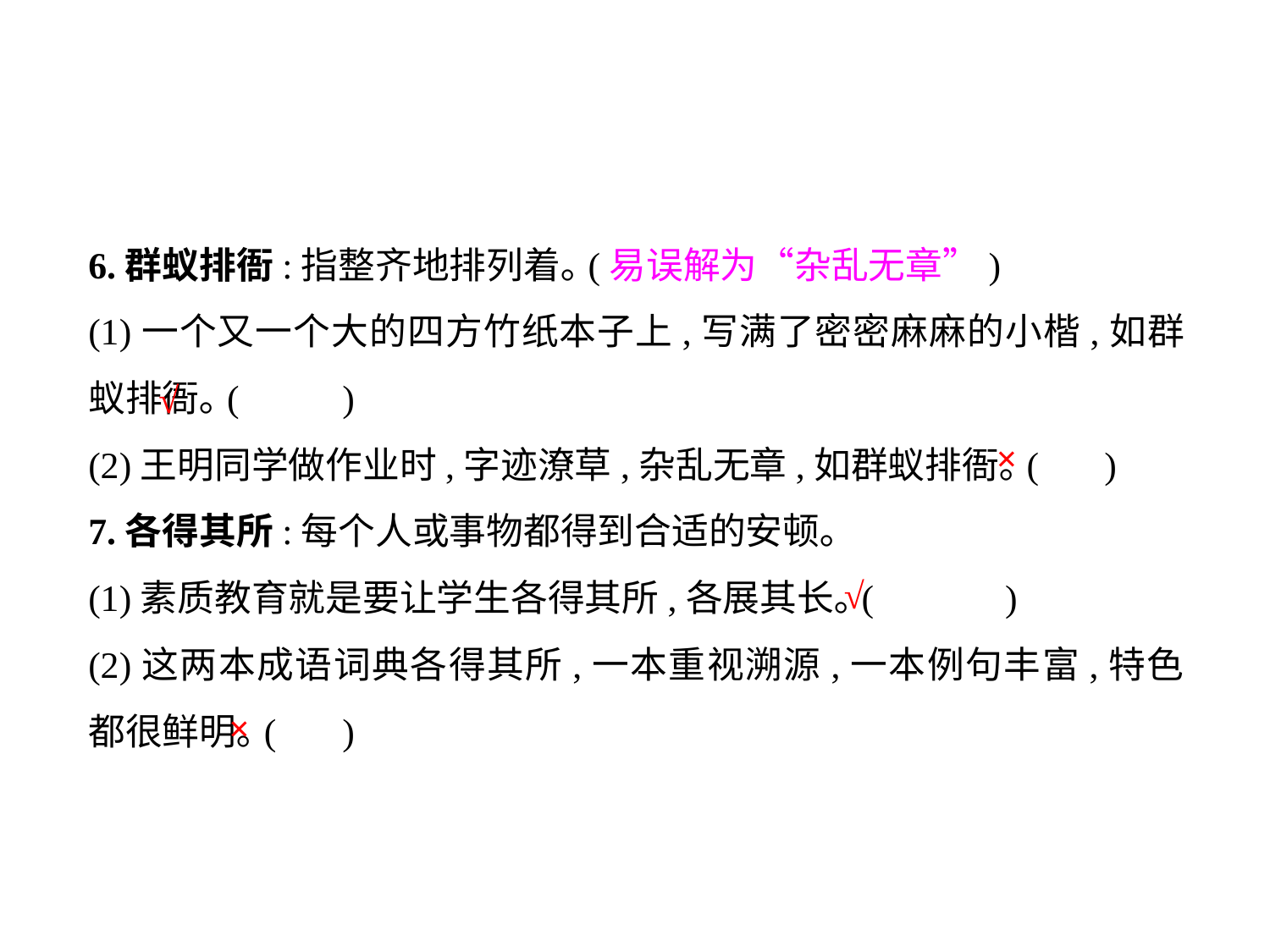

6.群蚁排衙:指整齐地排列着｡(易误解为“杂乱无章”)
(1)一个又一个大的四方竹纸本子上,写满了密密麻麻的小楷,如群蚁排衙｡(	)
(2)王明同学做作业时,字迹潦草,杂乱无章,如群蚁排衙｡(	)
7.各得其所:每个人或事物都得到合适的安顿｡
(1)素质教育就是要让学生各得其所,各展其长｡(	   )
(2)这两本成语词典各得其所,一本重视溯源,一本例句丰富,特色都很鲜明｡(	)
√
×
√
×